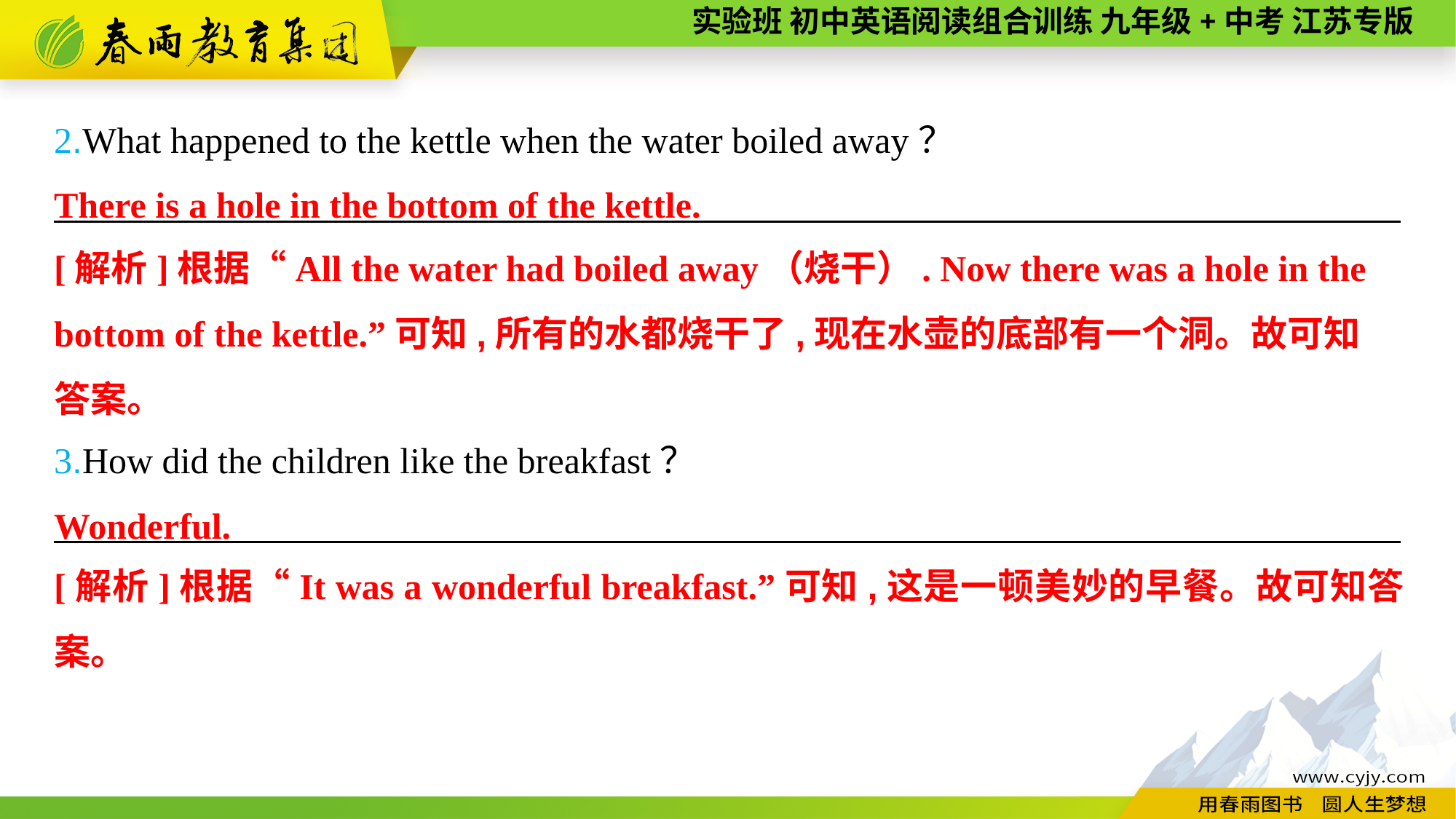

2.What happened to the kettle when the water boiled away？
————————                        ——  ————                                                  ————
There is a hole in the bottom of the kettle.
[解析]根据“All the water had boiled away（烧干）. Now there was a hole in the bottom of the kettle.”可知,所有的水都烧干了,现在水壶的底部有一个洞。故可知
答案。
3.How did the children like the breakfast？
————————                        ——  ————                                                  ————
Wonderful.
[解析]根据“It was a wonderful breakfast.”可知,这是一顿美妙的早餐。故可知答案。